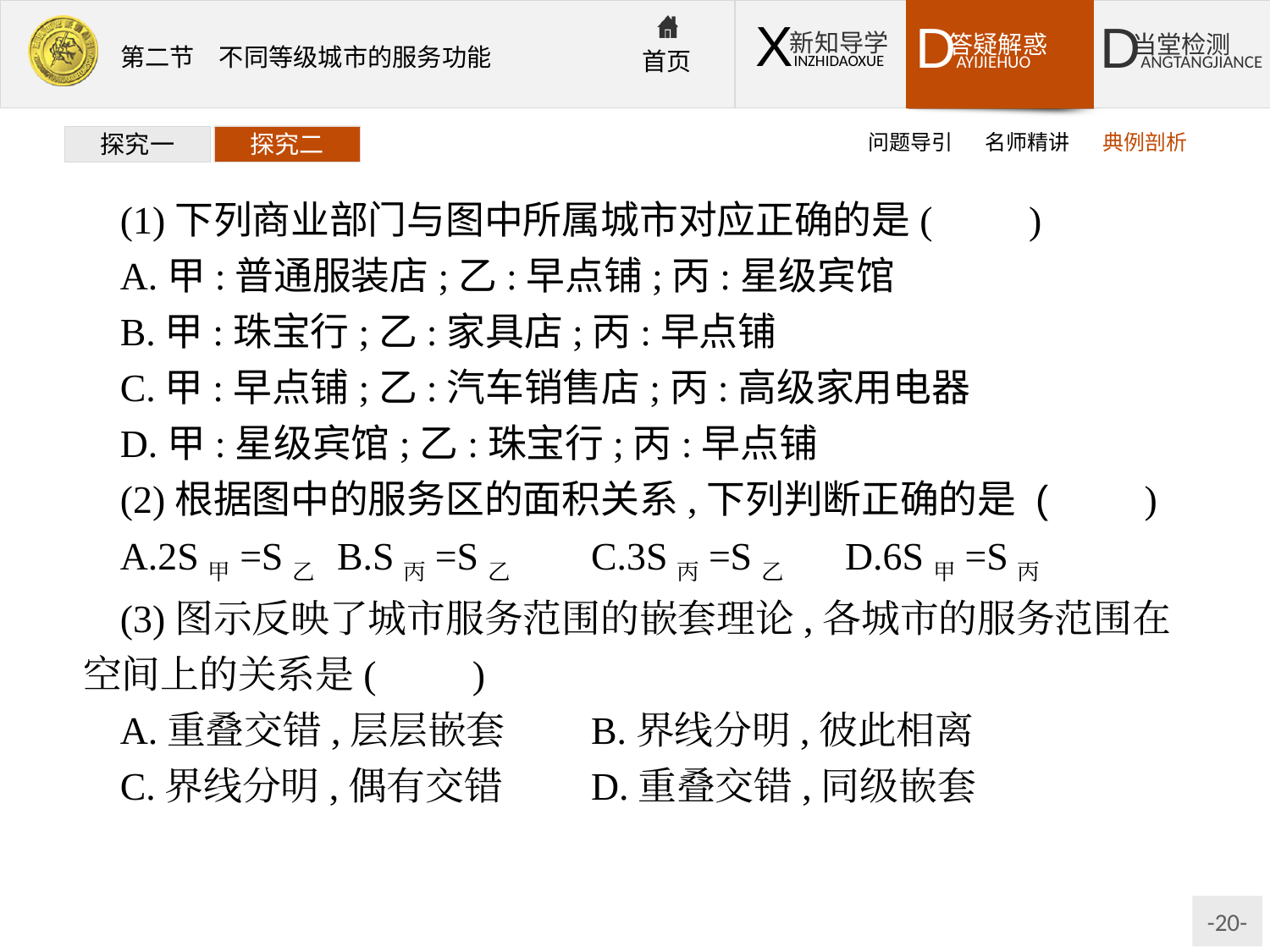

问题导引
名师精讲
典例剖析
探究一
探究二
(1)下列商业部门与图中所属城市对应正确的是(　　)
A.甲:普通服装店;乙:早点铺;丙:星级宾馆
B.甲:珠宝行;乙:家具店;丙:早点铺
C.甲:早点铺;乙:汽车销售店;丙:高级家用电器
D.甲:星级宾馆;乙:珠宝行;丙:早点铺
(2)根据图中的服务区的面积关系,下列判断正确的是 (　　)
A.2S甲=S乙	B.S丙=S乙	C.3S丙=S乙	D.6S甲=S丙
(3)图示反映了城市服务范围的嵌套理论,各城市的服务范围在空间上的关系是(　　)
A.重叠交错,层层嵌套	B.界线分明,彼此相离
C.界线分明,偶有交错	D.重叠交错,同级嵌套